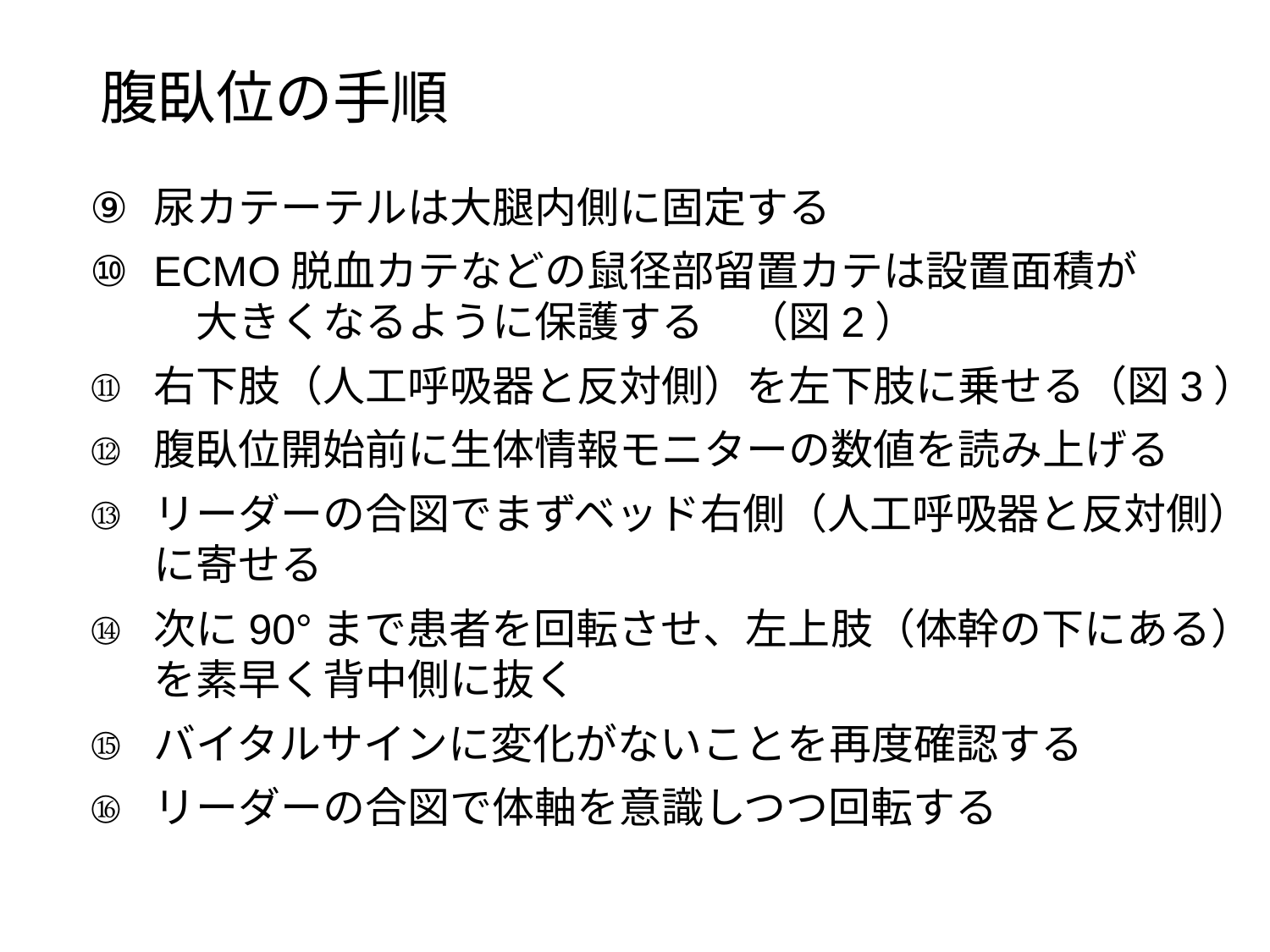

# 腹臥位の手順
尿カテーテルは大腿内側に固定する
ECMO脱血カテなどの鼠径部留置カテは設置面積が　　　大きくなるように保護する　（図2）
右下肢（人工呼吸器と反対側）を左下肢に乗せる（図3）
腹臥位開始前に生体情報モニターの数値を読み上げる
リーダーの合図でまずベッド右側（人工呼吸器と反対側）に寄せる
次に90°まで患者を回転させ、左上肢（体幹の下にある）を素早く背中側に抜く
バイタルサインに変化がないことを再度確認する
リーダーの合図で体軸を意識しつつ回転する